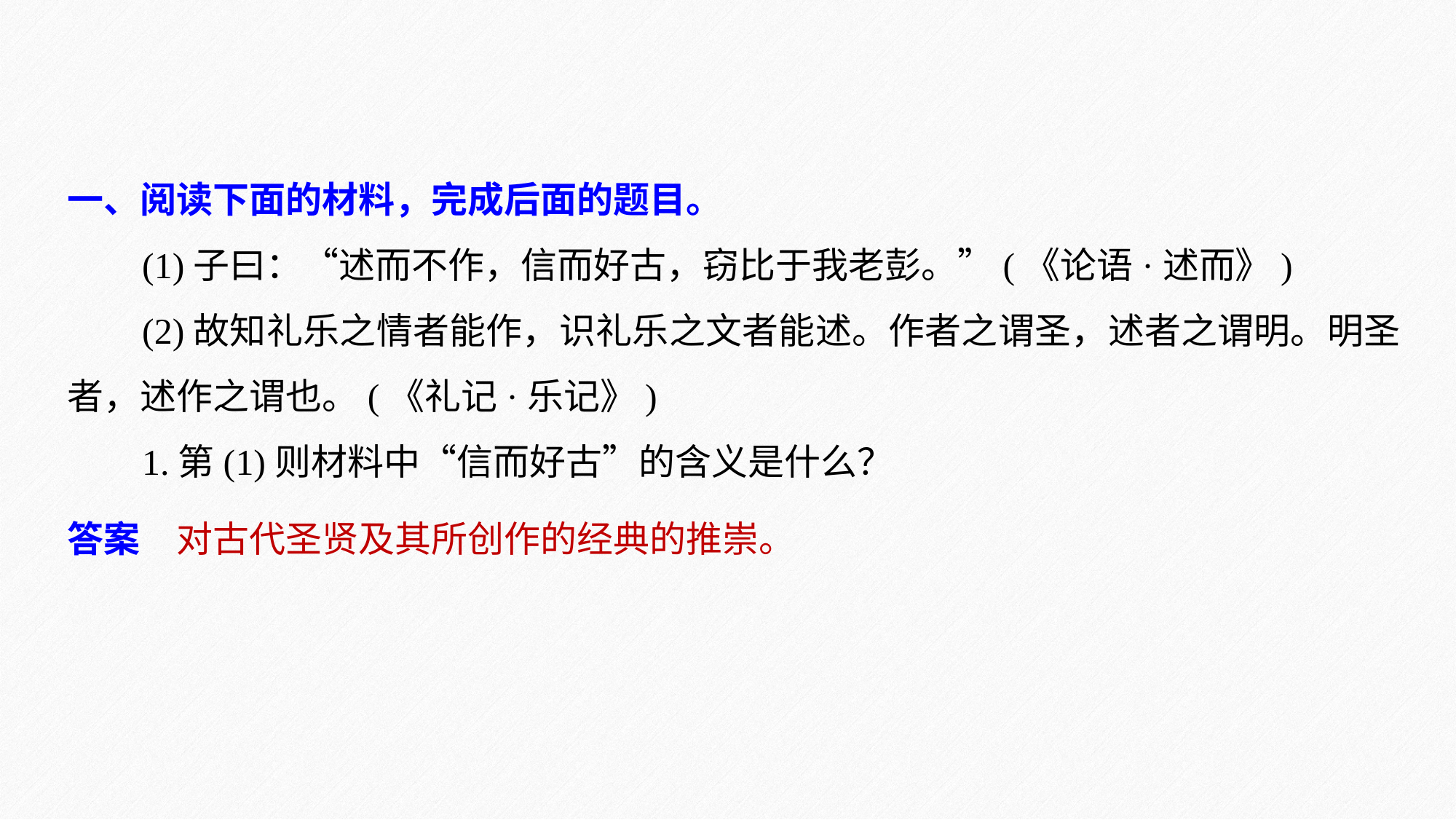

一、阅读下面的材料，完成后面的题目。
(1)子曰：“述而不作，信而好古，窃比于我老彭。”(《论语·述而》)
(2)故知礼乐之情者能作，识礼乐之文者能述。作者之谓圣，述者之谓明。明圣者，述作之谓也。(《礼记·乐记》)
1.第(1)则材料中“信而好古”的含义是什么？
答案　对古代圣贤及其所创作的经典的推崇。